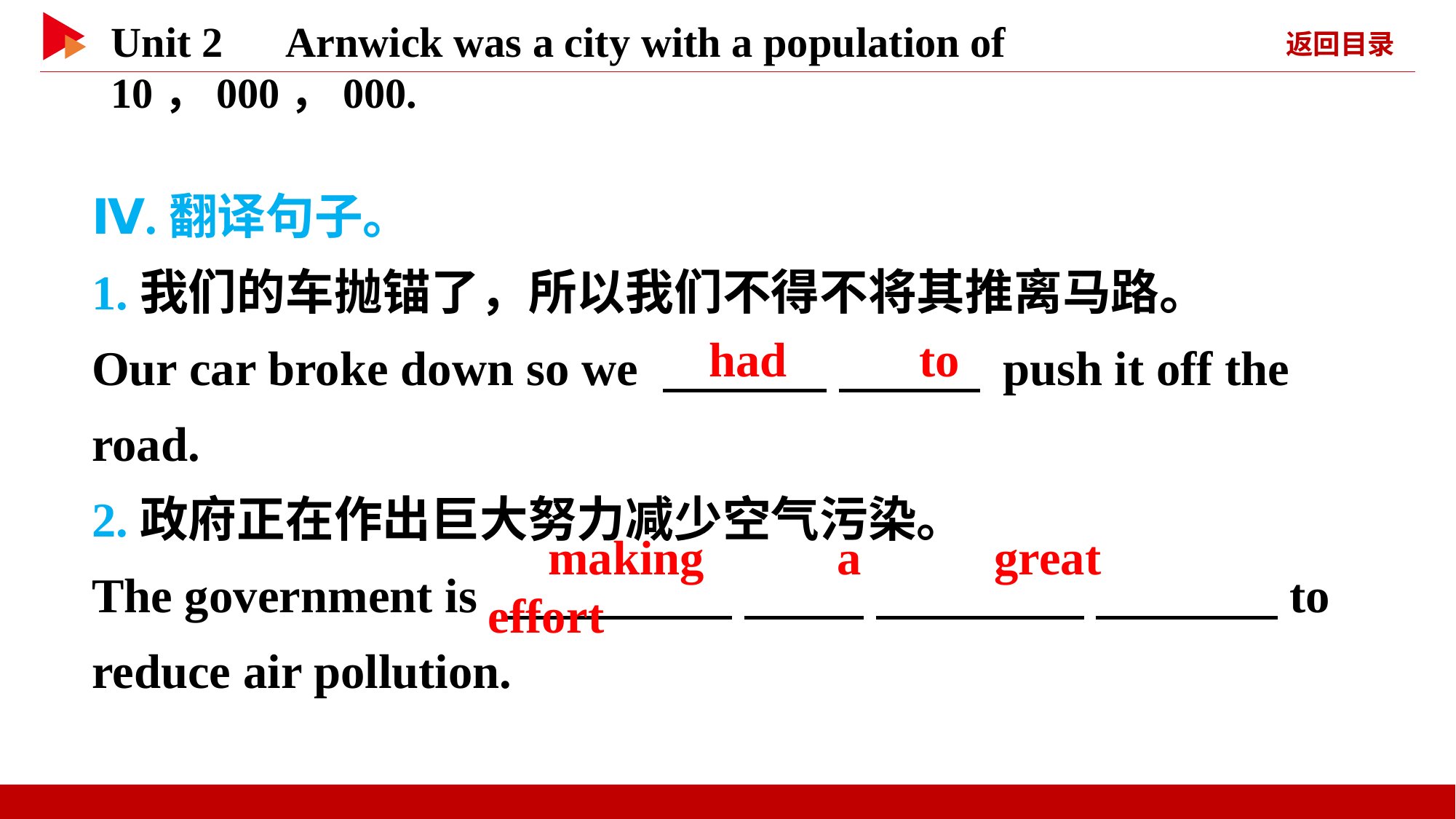

Ⅳ.翻译句子。
1.我们的车抛锚了，所以我们不得不将其推离马路。
Our car broke down so we 　      　 　    　 push it off the road.
2.政府正在作出巨大努力减少空气污染。
The government is 　            　 　  　 　          　 　            to reduce air pollution.
　had　 　to
　making　 　a　 　great　 　effort